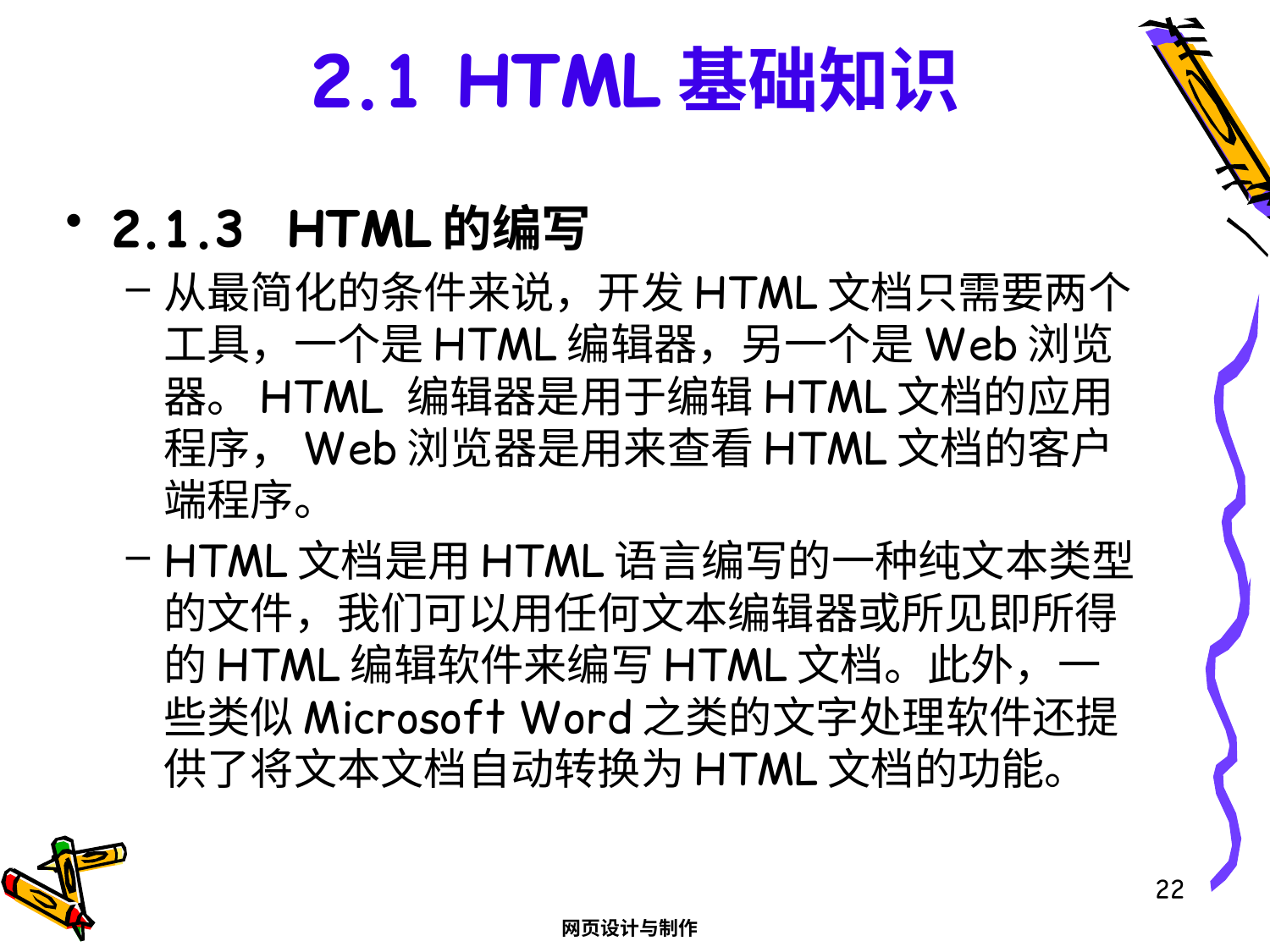

# 2.1 HTML基础知识
2.1.3  HTML的编写
从最简化的条件来说，开发HTML文档只需要两个工具，一个是HTML编辑器，另一个是Web浏览器。HTML 编辑器是用于编辑HTML文档的应用程序，Web浏览器是用来查看HTML文档的客户端程序。
HTML文档是用HTML语言编写的一种纯文本类型的文件，我们可以用任何文本编辑器或所见即所得的HTML编辑软件来编写HTML文档。此外，一些类似Microsoft Word之类的文字处理软件还提供了将文本文档自动转换为HTML文档的功能。
22
网页设计与制作